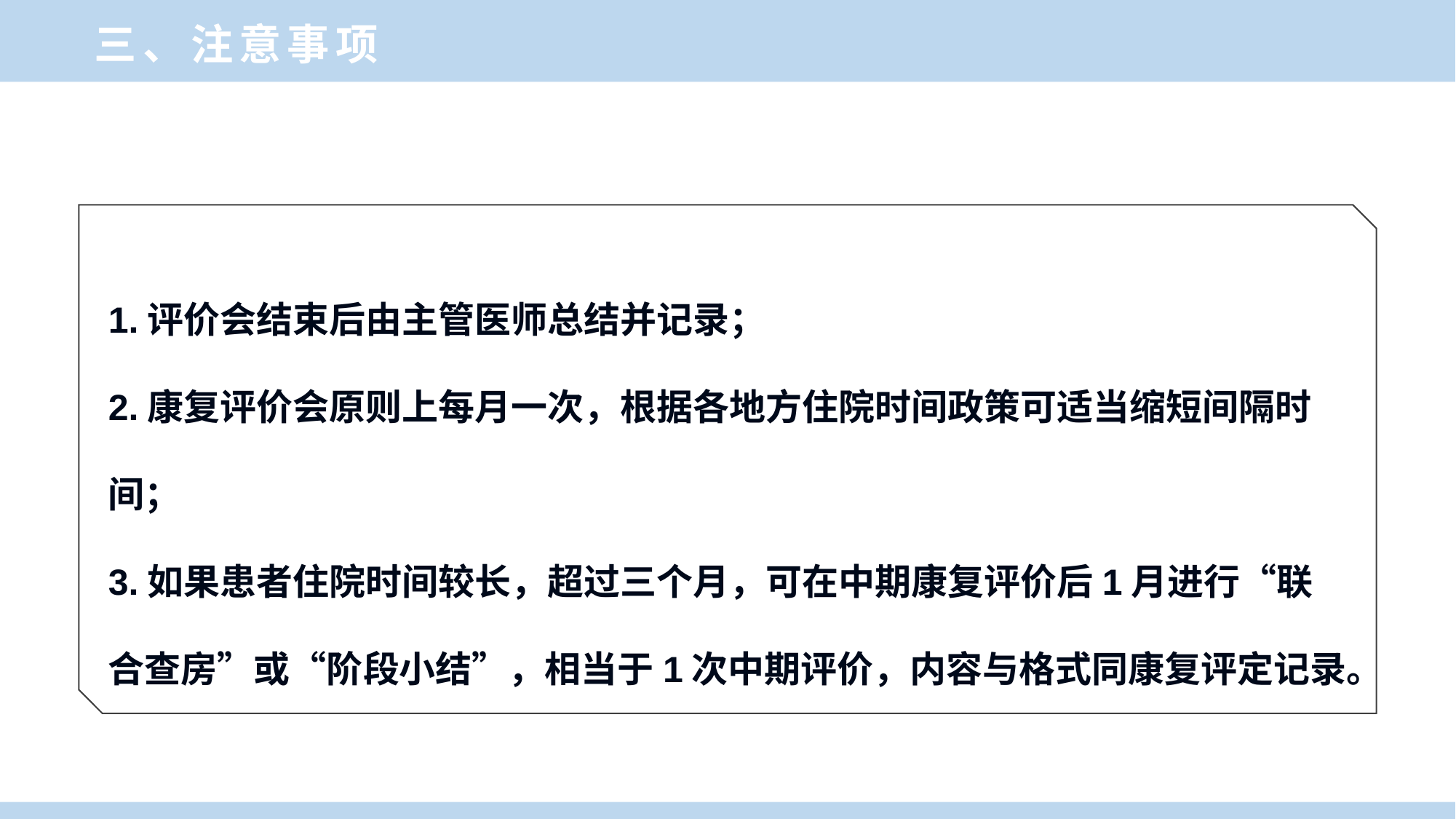

三、注意事项

1.评价会结束后由主管医师总结并记录；
2.康复评价会原则上每月一次，根据各地方住院时间政策可适当缩短间隔时间；
3.如果患者住院时间较长，超过三个月，可在中期康复评价后1月进行“联合查房”或“阶段小结”，相当于1次中期评价，内容与格式同康复评定记录。